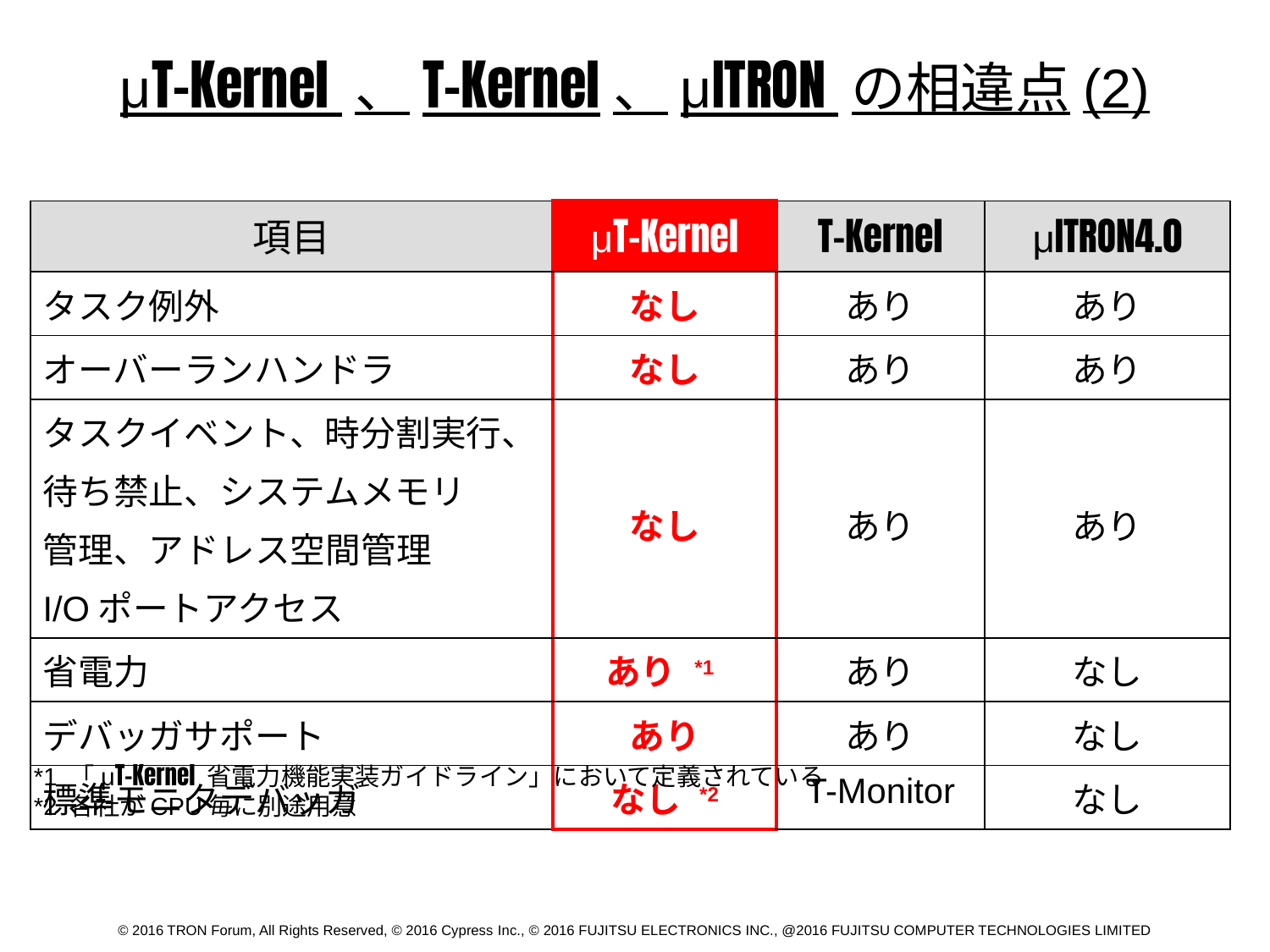

μT-Kernel 、T-Kernel、μITRON の相違点(2)
| 項目 | μT-Kernel | T-Kernel | μITRON4.0 |
| --- | --- | --- | --- |
| タスク例外 | なし | あり | あり |
| オーバーランハンドラ | なし | あり | あり |
| タスクイベント、時分割実行、 待ち禁止、システムメモリ 管理、アドレス空間管理 I/Oポートアクセス | なし | あり | あり |
| 省電力 | あり \*1 | あり | なし |
| デバッガサポート | あり | あり | なし |
| 標準モニタデバッガ | なし \*2 | T-Monitor | なし |
*1 「μT-Kernel 省電力機能実装ガイドライン」において定義されている
*2 各社がCPU毎に別途用意
© 2016 TRON Forum, All Rights Reserved, © 2016 Cypress Inc., © 2016 FUJITSU ELECTRONICS INC., @2016 FUJITSU COMPUTER TECHNOLOGIES LIMITED